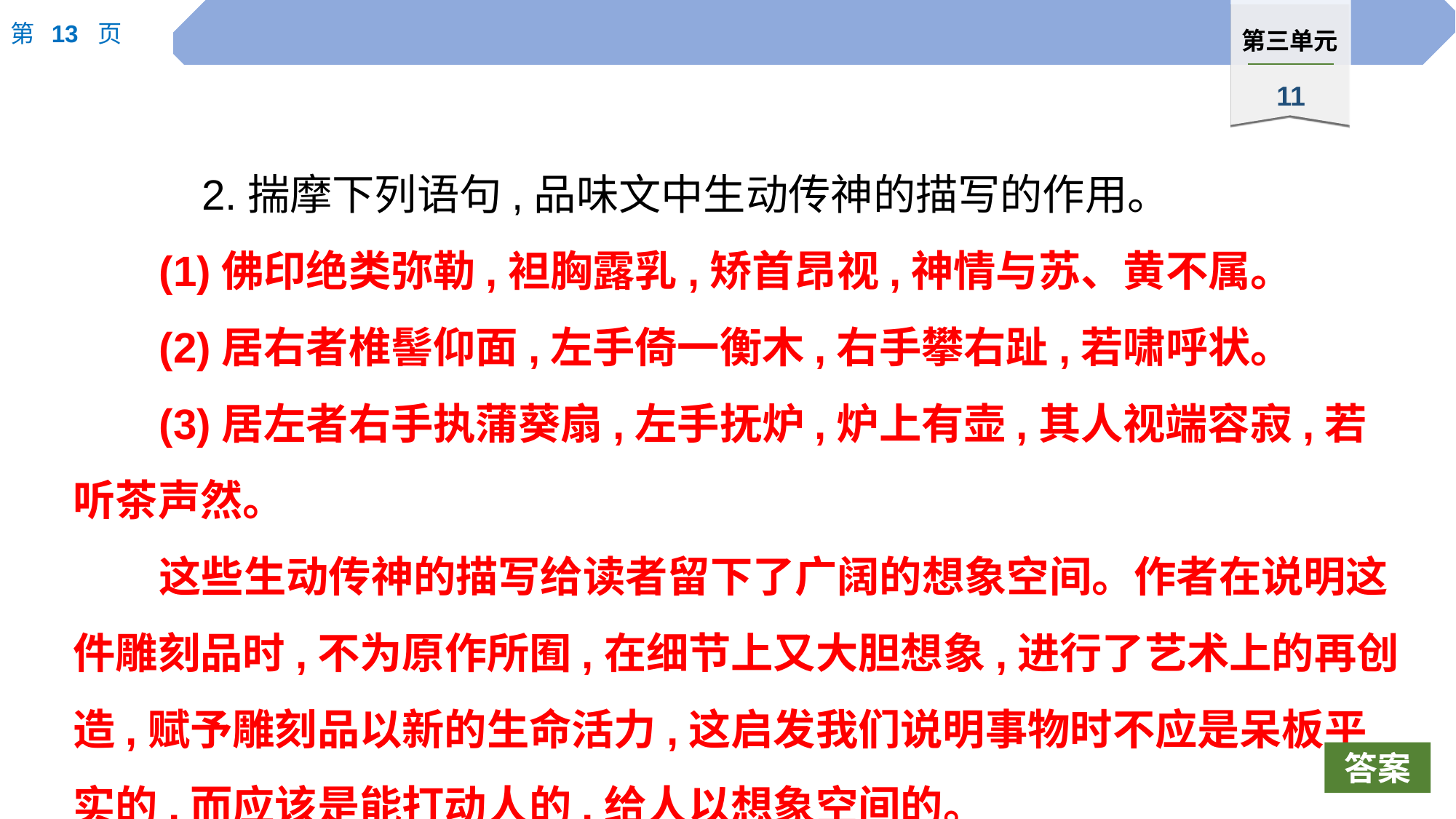

2.揣摩下列语句,品味文中生动传神的描写的作用。
(1)佛印绝类弥勒,袒胸露乳,矫首昂视,神情与苏、黄不属。
(2)居右者椎髻仰面,左手倚一衡木,右手攀右趾,若啸呼状。
(3)居左者右手执蒲葵扇,左手抚炉,炉上有壶,其人视端容寂,若听茶声然。
这些生动传神的描写给读者留下了广阔的想象空间。作者在说明这件雕刻品时,不为原作所囿,在细节上又大胆想象,进行了艺术上的再创造,赋予雕刻品以新的生命活力,这启发我们说明事物时不应是呆板平实的,而应该是能打动人的,给人以想象空间的。
答案